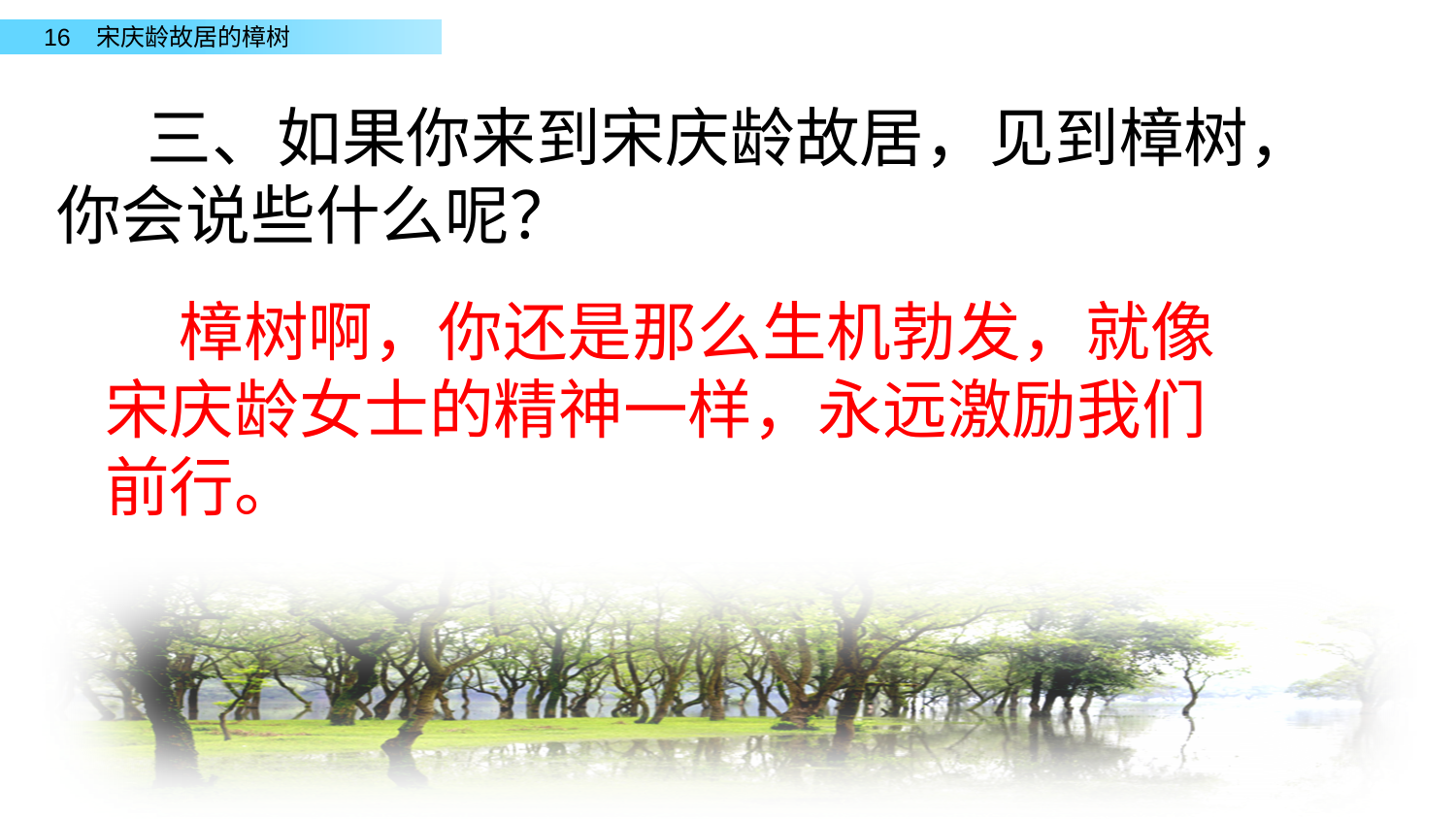

三、如果你来到宋庆龄故居，见到樟树，你会说些什么呢？
    樟树啊，你还是那么生机勃发，就像宋庆龄女士的精神一样，永远激励我们前行。